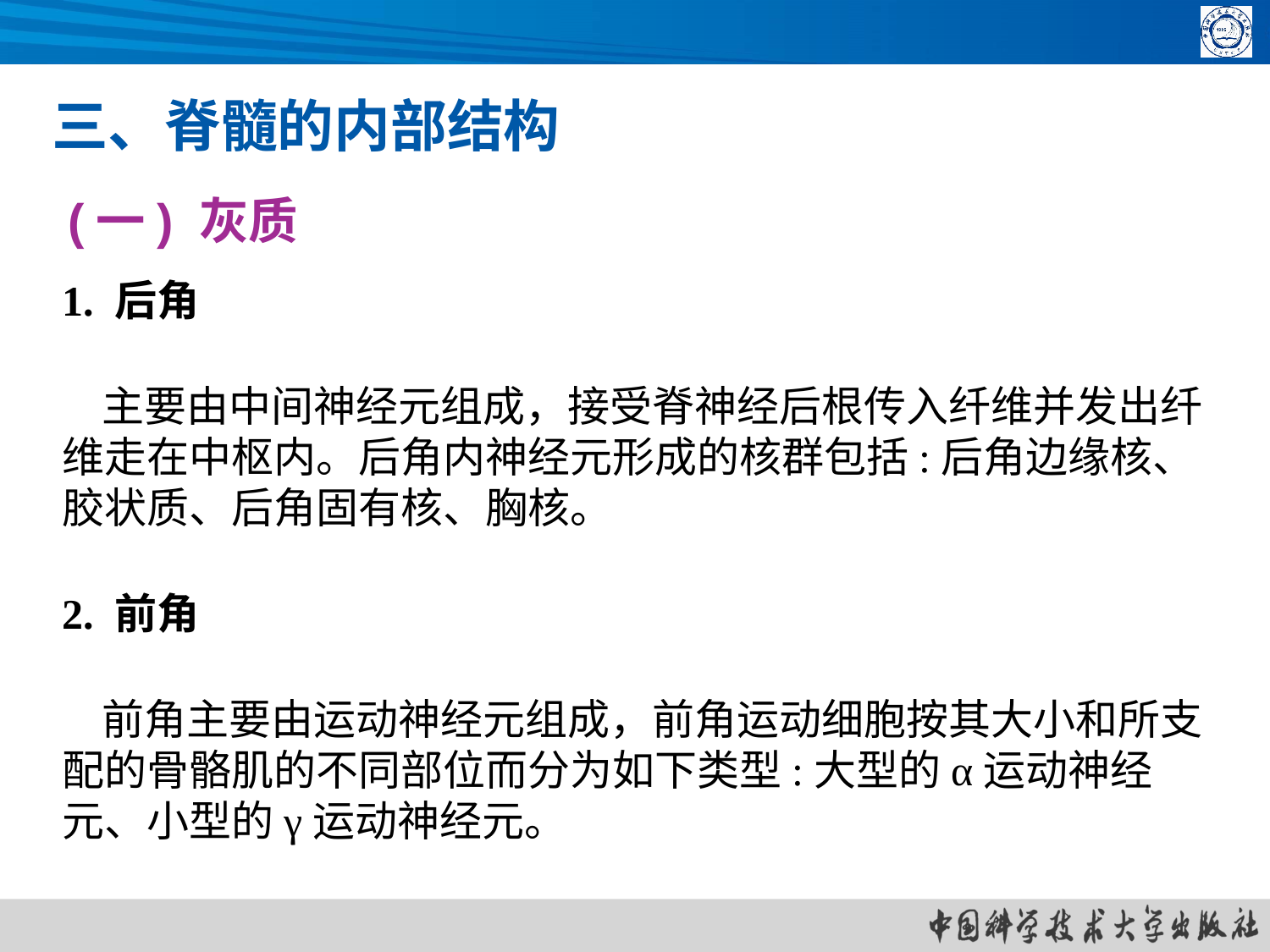

三、脊髓的内部结构
(一) 灰质
1. 后角
    主要由中间神经元组成，接受脊神经后根传入纤维并发出纤维走在中枢内。后角内神经元形成的核群包括:后角边缘核、胶状质、后角固有核、胸核。
2. 前角
    前角主要由运动神经元组成，前角运动细胞按其大小和所支配的骨骼肌的不同部位而分为如下类型:大型的α运动神经元、小型的γ运动神经元。